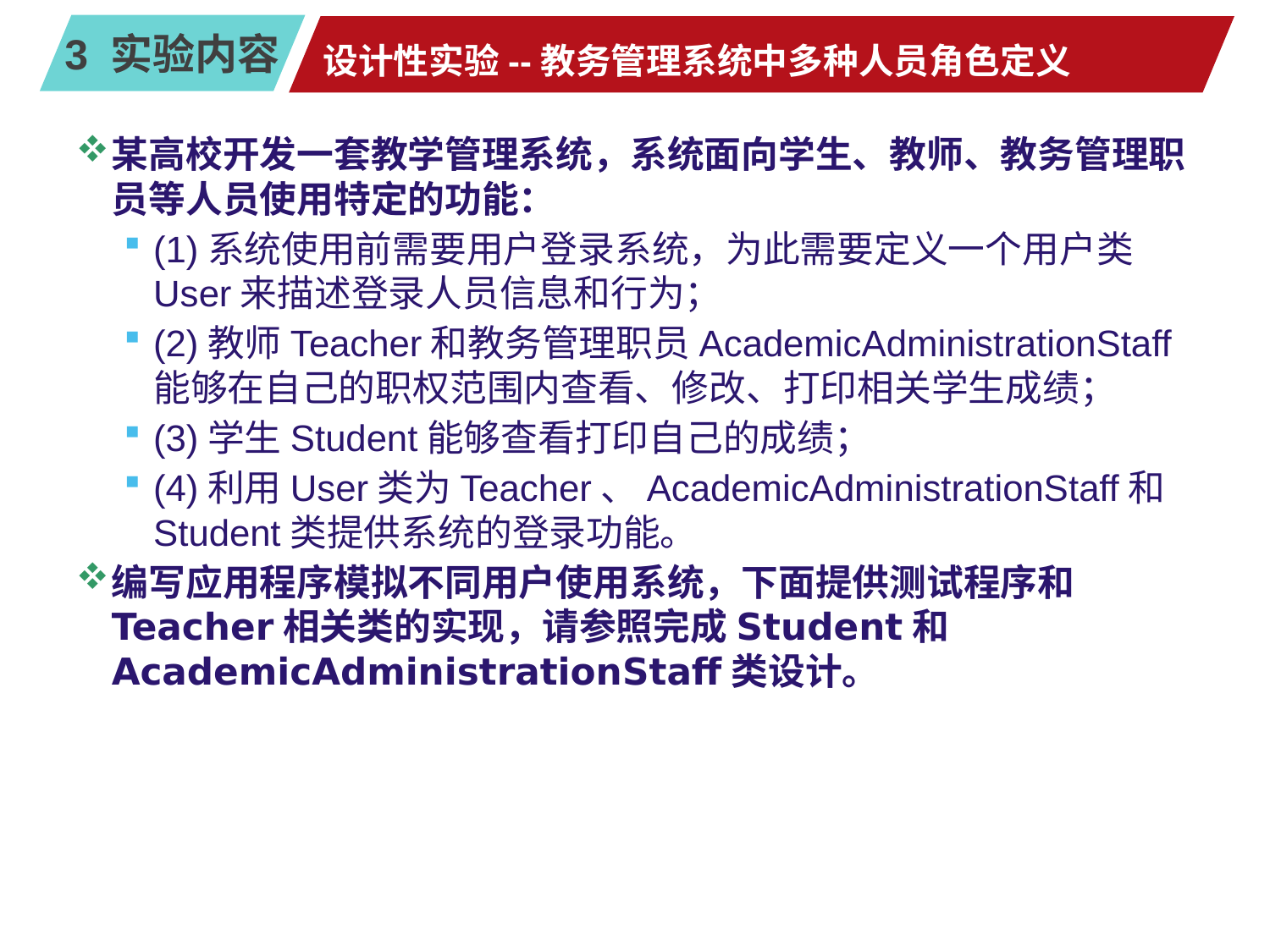

# 设计性实验--教务管理系统中多种人员角色定义
某高校开发一套教学管理系统，系统面向学生、教师、教务管理职员等人员使用特定的功能：
(1)系统使用前需要用户登录系统，为此需要定义一个用户类User来描述登录人员信息和行为；
(2)教师Teacher和教务管理职员AcademicAdministrationStaff能够在自己的职权范围内查看、修改、打印相关学生成绩；
(3)学生Student能够查看打印自己的成绩；
(4)利用User类为Teacher、AcademicAdministrationStaff和Student类提供系统的登录功能。
编写应用程序模拟不同用户使用系统，下面提供测试程序和Teacher相关类的实现，请参照完成Student和AcademicAdministrationStaff类设计。